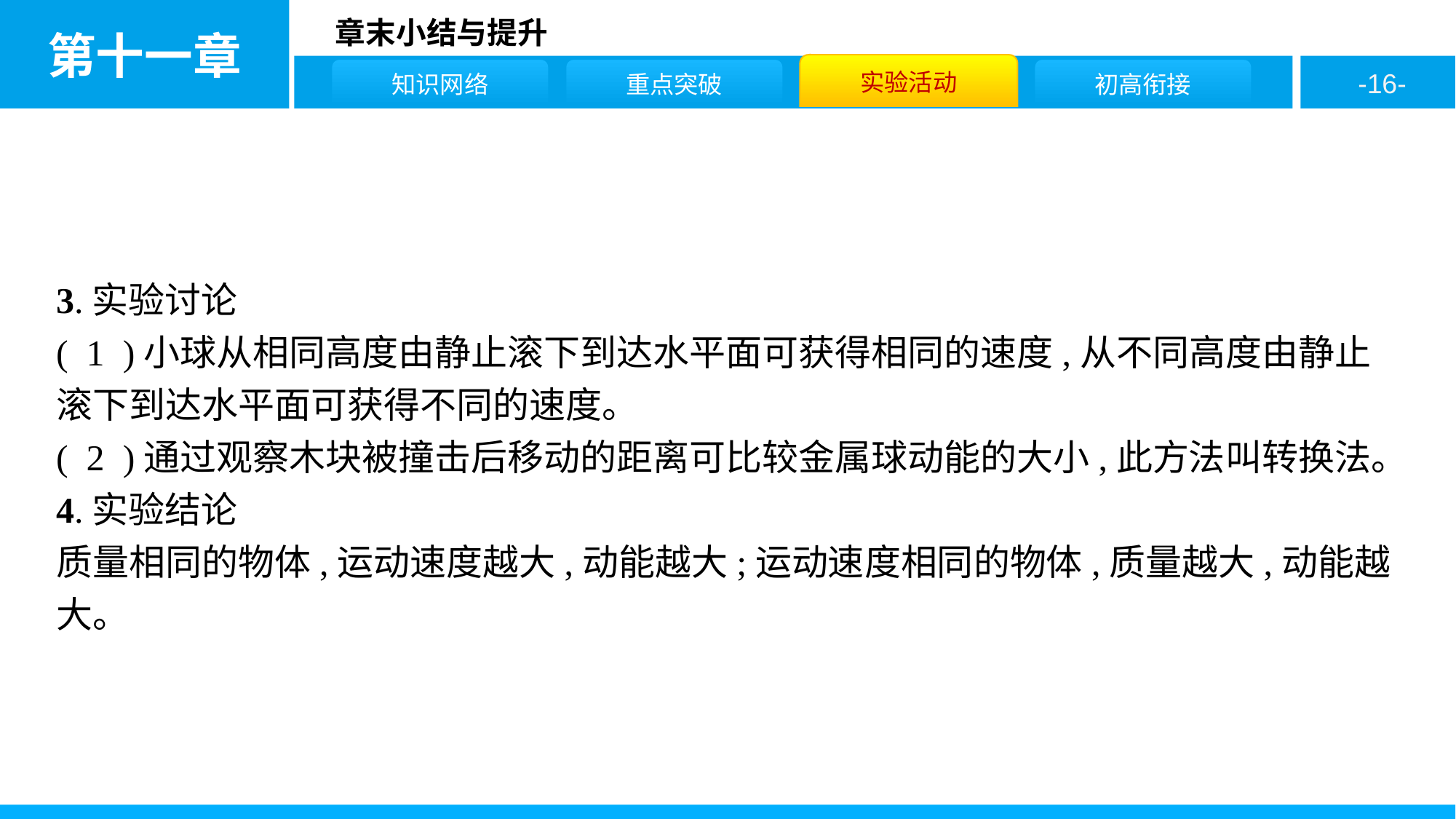

3.实验讨论
(  1  )小球从相同高度由静止滚下到达水平面可获得相同的速度,从不同高度由静止滚下到达水平面可获得不同的速度。
(  2  )通过观察木块被撞击后移动的距离可比较金属球动能的大小,此方法叫转换法。
4.实验结论
质量相同的物体,运动速度越大,动能越大;运动速度相同的物体,质量越大,动能越大。